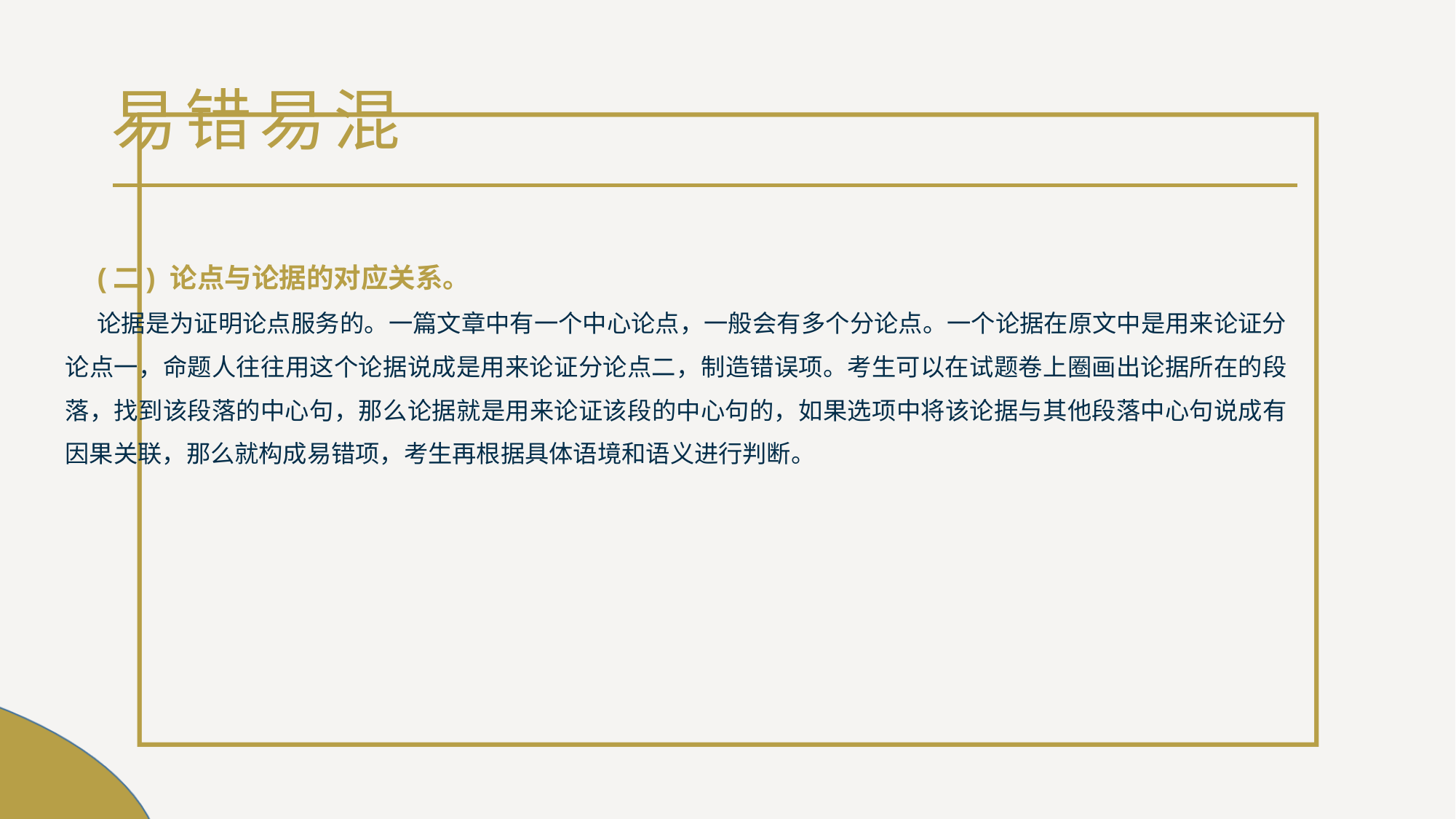

# 易错易混
(二) 论点与论据的对应关系。
论据是为证明论点服务的。一篇文章中有一个中心论点，一般会有多个分论点。一个论据在原文中是用来论证分论点一，命题人往往用这个论据说成是用来论证分论点二，制造错误项。考生可以在试题卷上圈画出论据所在的段落，找到该段落的中心句，那么论据就是用来论证该段的中心句的，如果选项中将该论据与其他段落中心句说成有因果关联，那么就构成易错项，考生再根据具体语境和语义进行判断。